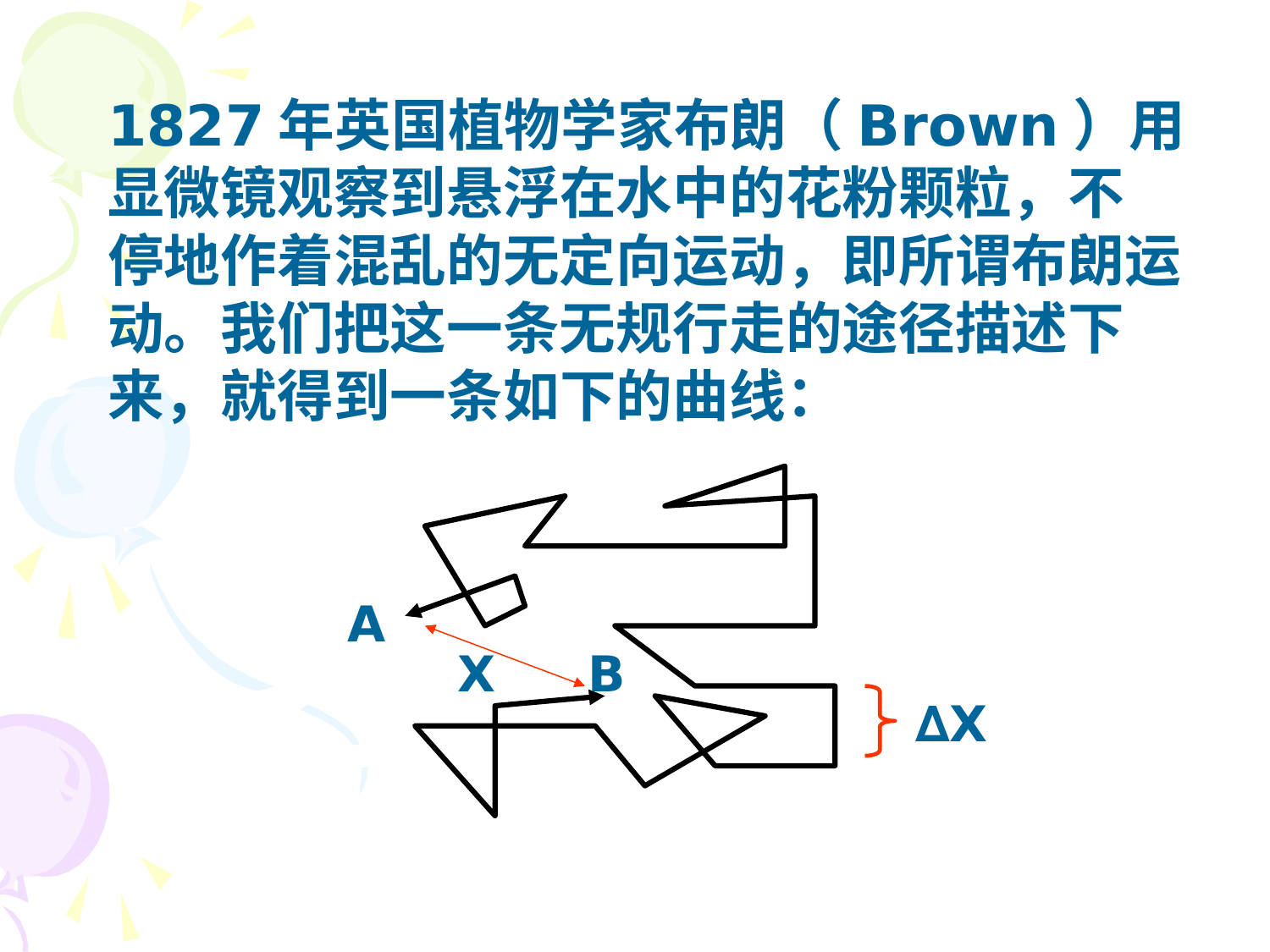

1827年英国植物学家布朗（Brown）用
显微镜观察到悬浮在水中的花粉颗粒，不
停地作着混乱的无定向运动，即所谓布朗运
动。我们把这一条无规行走的途径描述下来，就得到一条如下的曲线：

A

X
B

∆X